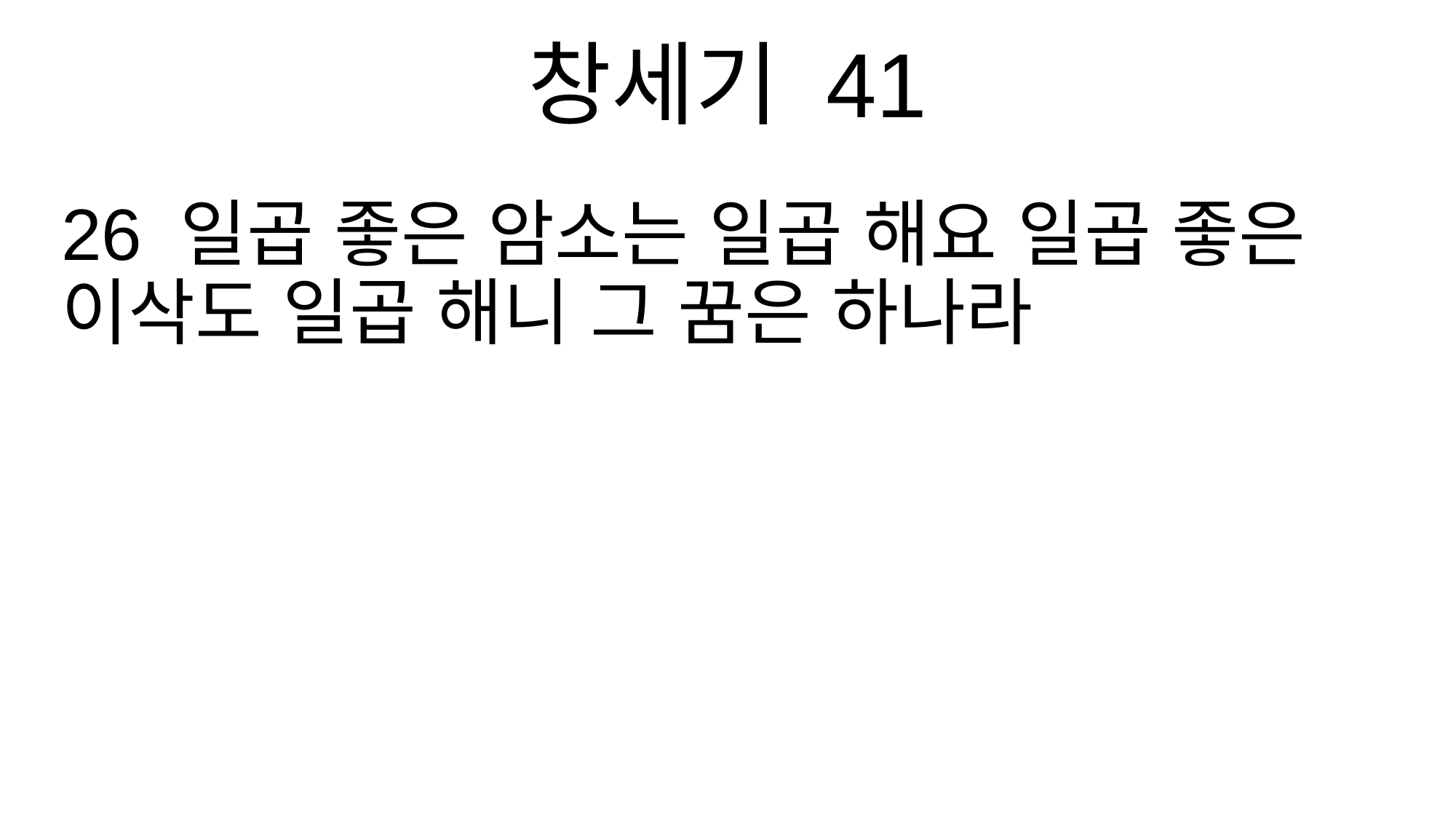

창세기 41
26 일곱 좋은 암소는 일곱 해요 일곱 좋은 이삭도 일곱 해니 그 꿈은 하나라